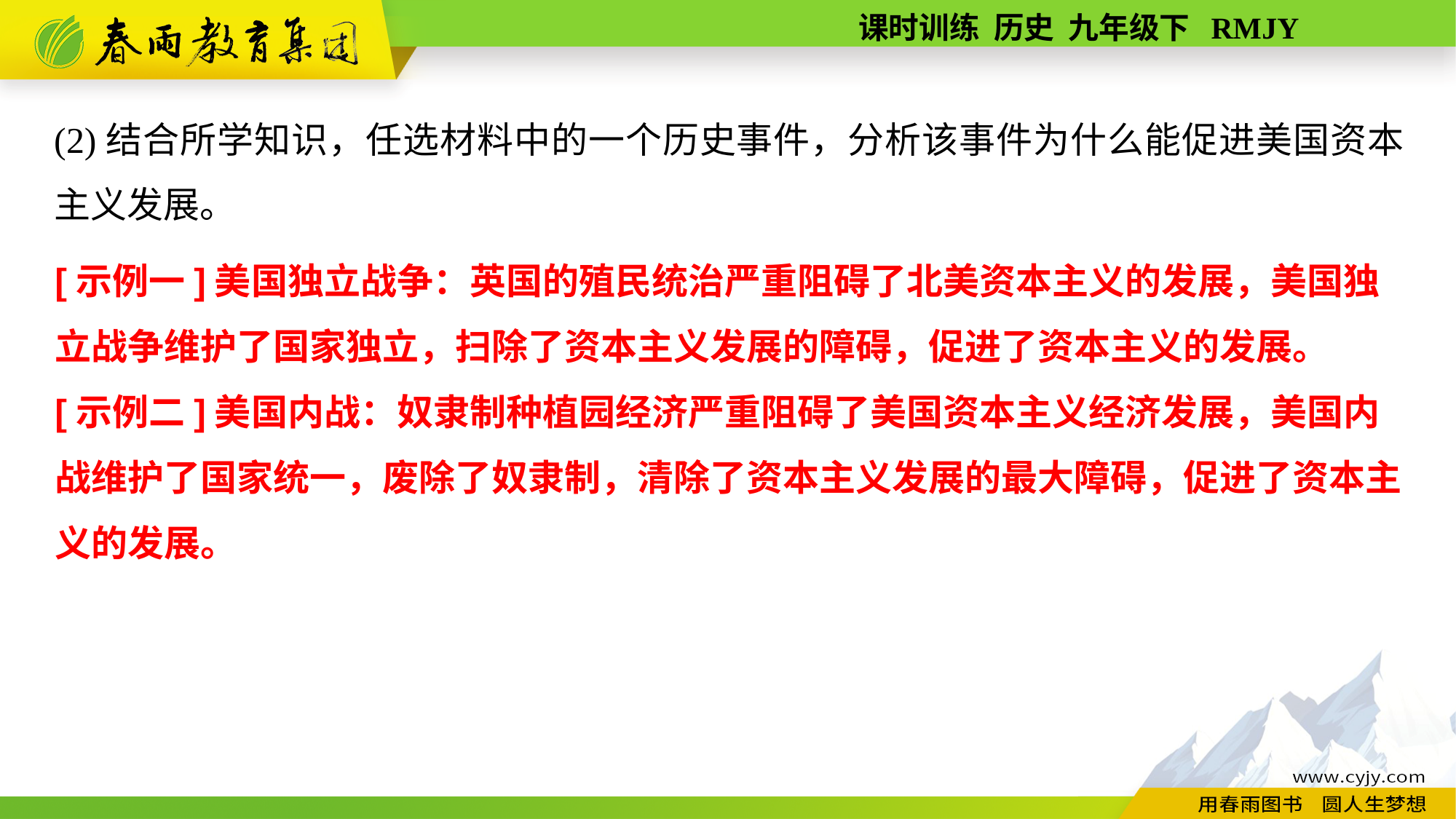

(2)结合所学知识，任选材料中的一个历史事件，分析该事件为什么能促进美国资本主义发展。
[示例一]美国独立战争：英国的殖民统治严重阻碍了北美资本主义的发展，美国独立战争维护了国家独立，扫除了资本主义发展的障碍，促进了资本主义的发展。
[示例二]美国内战：奴隶制种植园经济严重阻碍了美国资本主义经济发展，美国内战维护了国家统一，废除了奴隶制，清除了资本主义发展的最大障碍，促进了资本主义的发展。